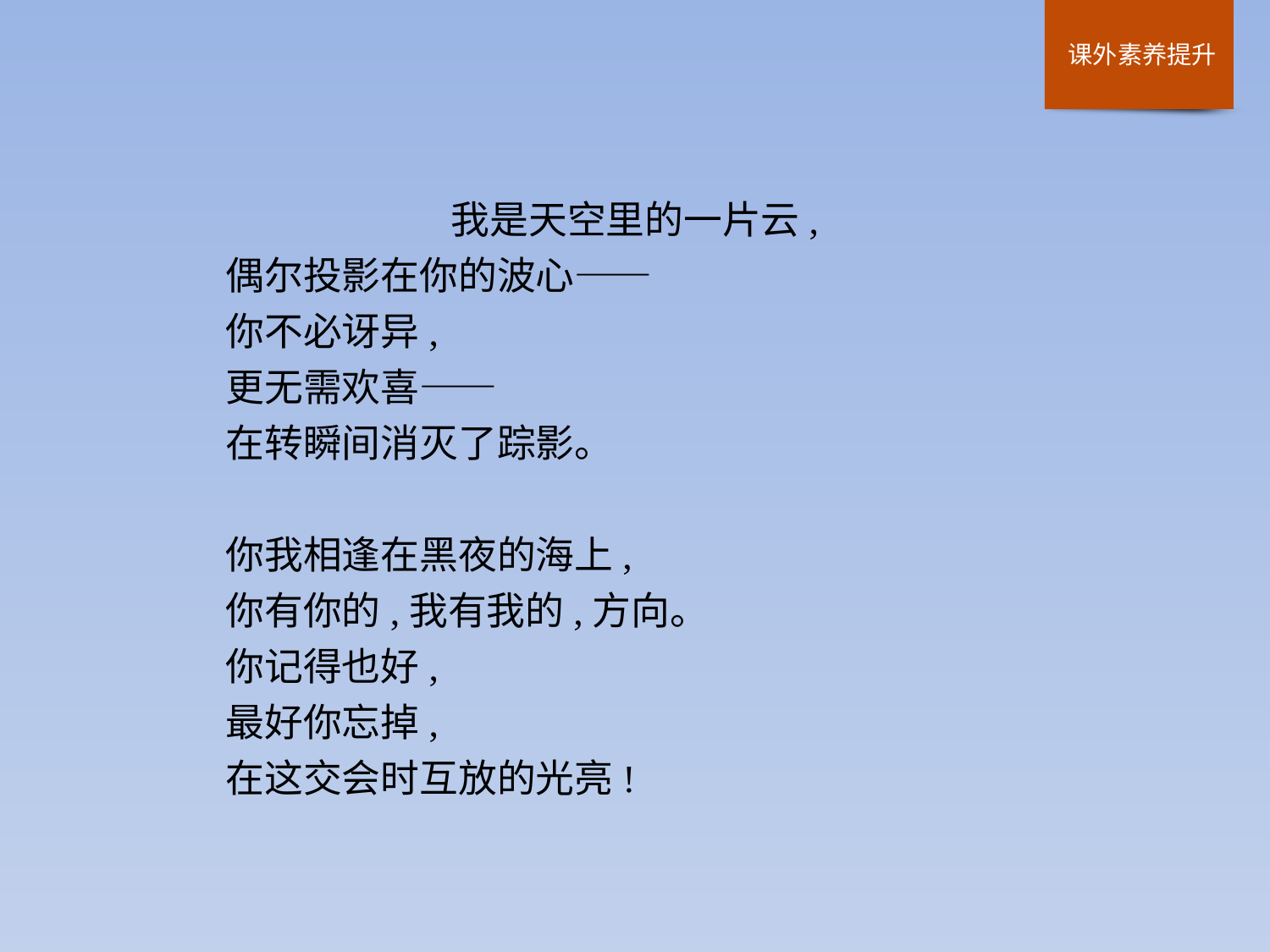

我是天空里的一片云,
	偶尔投影在你的波心——
	你不必讶异,
	更无需欢喜——
	在转瞬间消灭了踪影。

	你我相逢在黑夜的海上,
	你有你的,我有我的,方向。
	你记得也好,
	最好你忘掉,
	在这交会时互放的光亮!